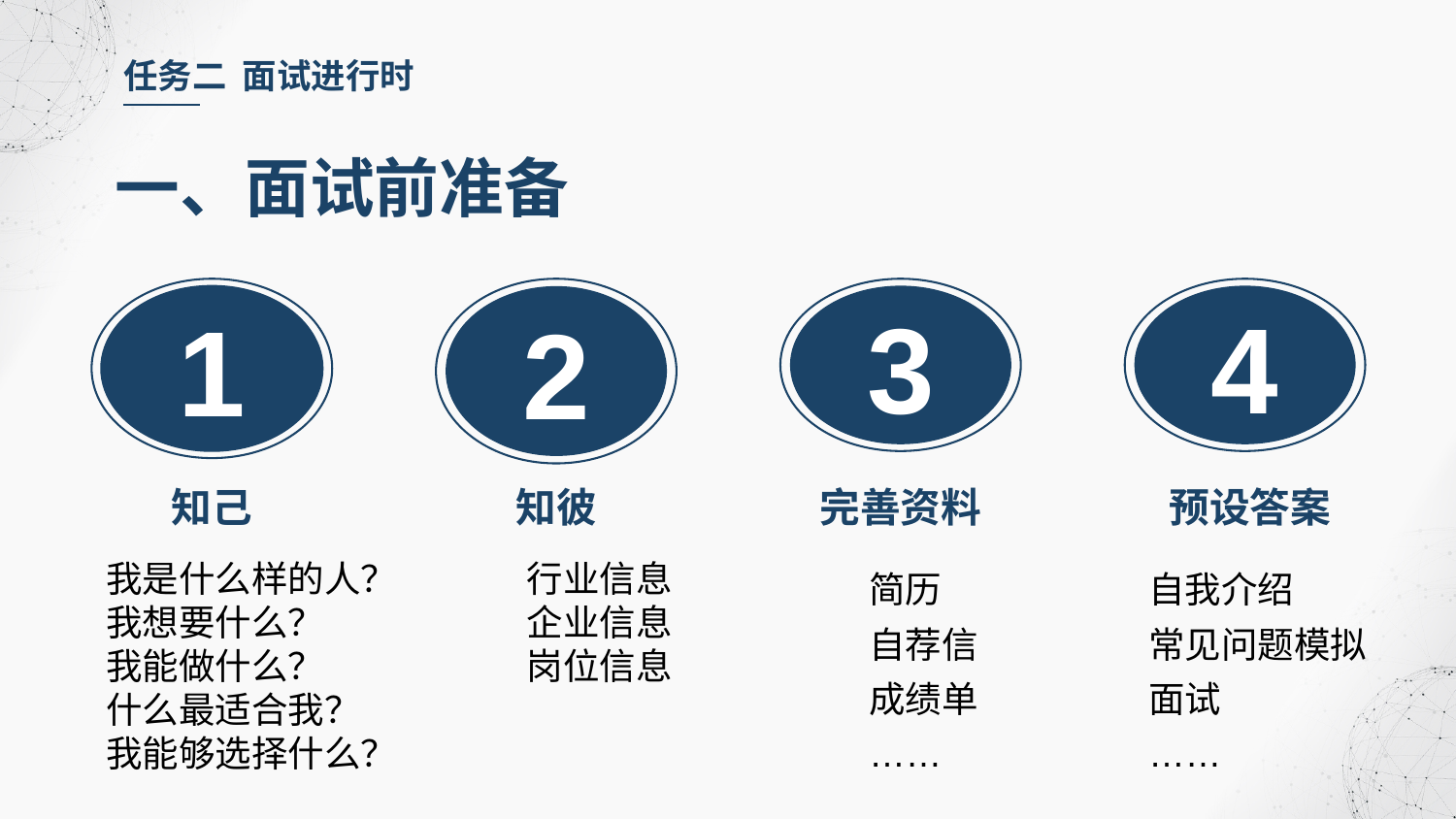

任务二  面试进行时
一、面试前准备

1

2

3

4
知己
知彼
完善资料
预设答案
我是什么样的人？
我想要什么？
我能做什么？
什么最适合我？
我能够选择什么？
行业信息
企业信息
岗位信息
简历
自荐信
成绩单
……
自我介绍
常见问题模拟面试
……